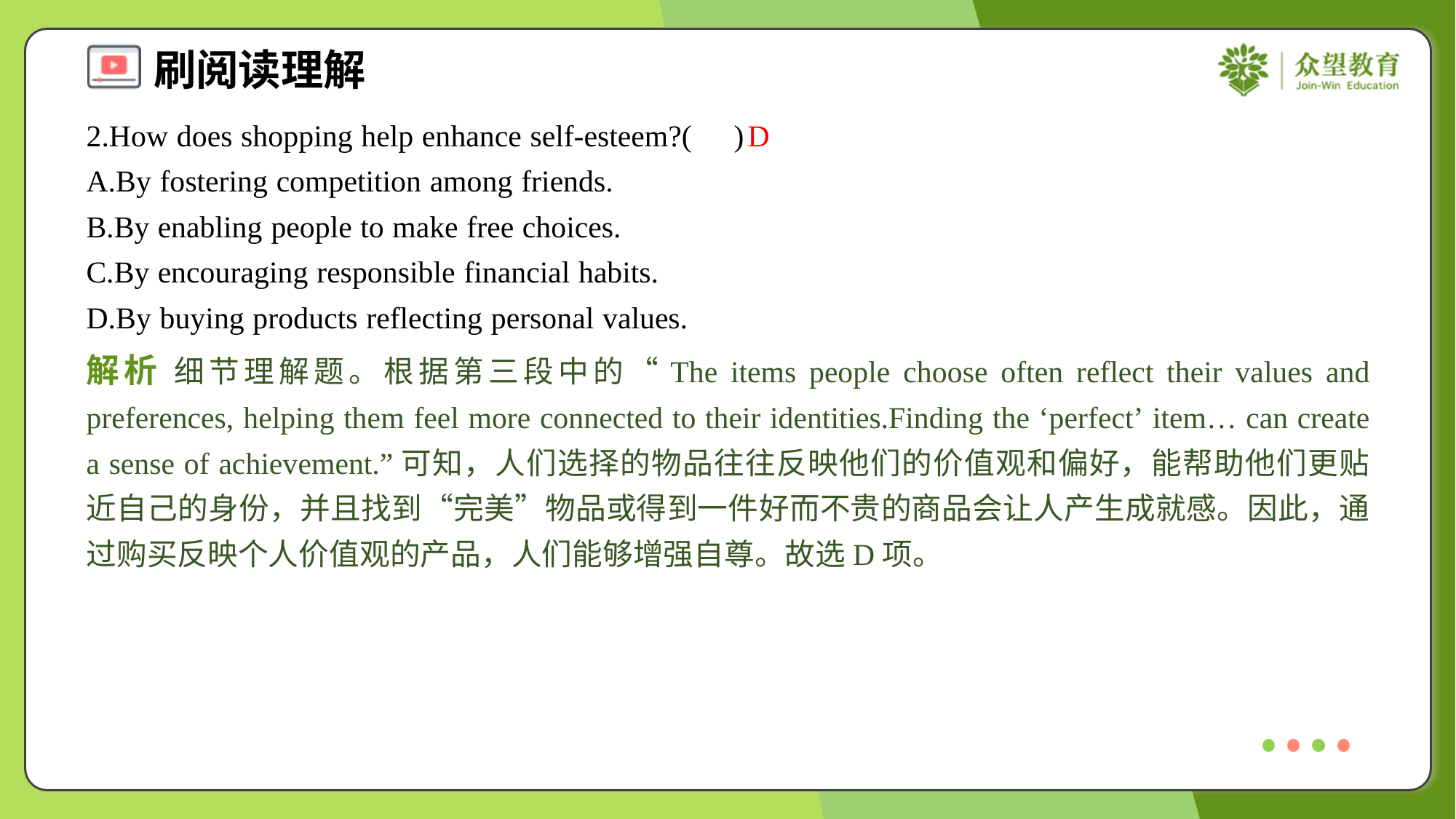

2.How does shopping help enhance self-esteem?(     )
D
A.By fostering competition among friends.
B.By enabling people to make free choices.
C.By encouraging responsible financial habits.
D.By buying products reflecting personal values.
解析 细节理解题。根据第三段中的“The items people choose often reflect their values and preferences, helping them feel more connected to their identities.Finding the ‘perfect’ item… can create a sense of achievement.”可知，人们选择的物品往往反映他们的价值观和偏好，能帮助他们更贴近自己的身份，并且找到“完美”物品或得到一件好而不贵的商品会让人产生成就感。因此，通过购买反映个人价值观的产品，人们能够增强自尊。故选D项。